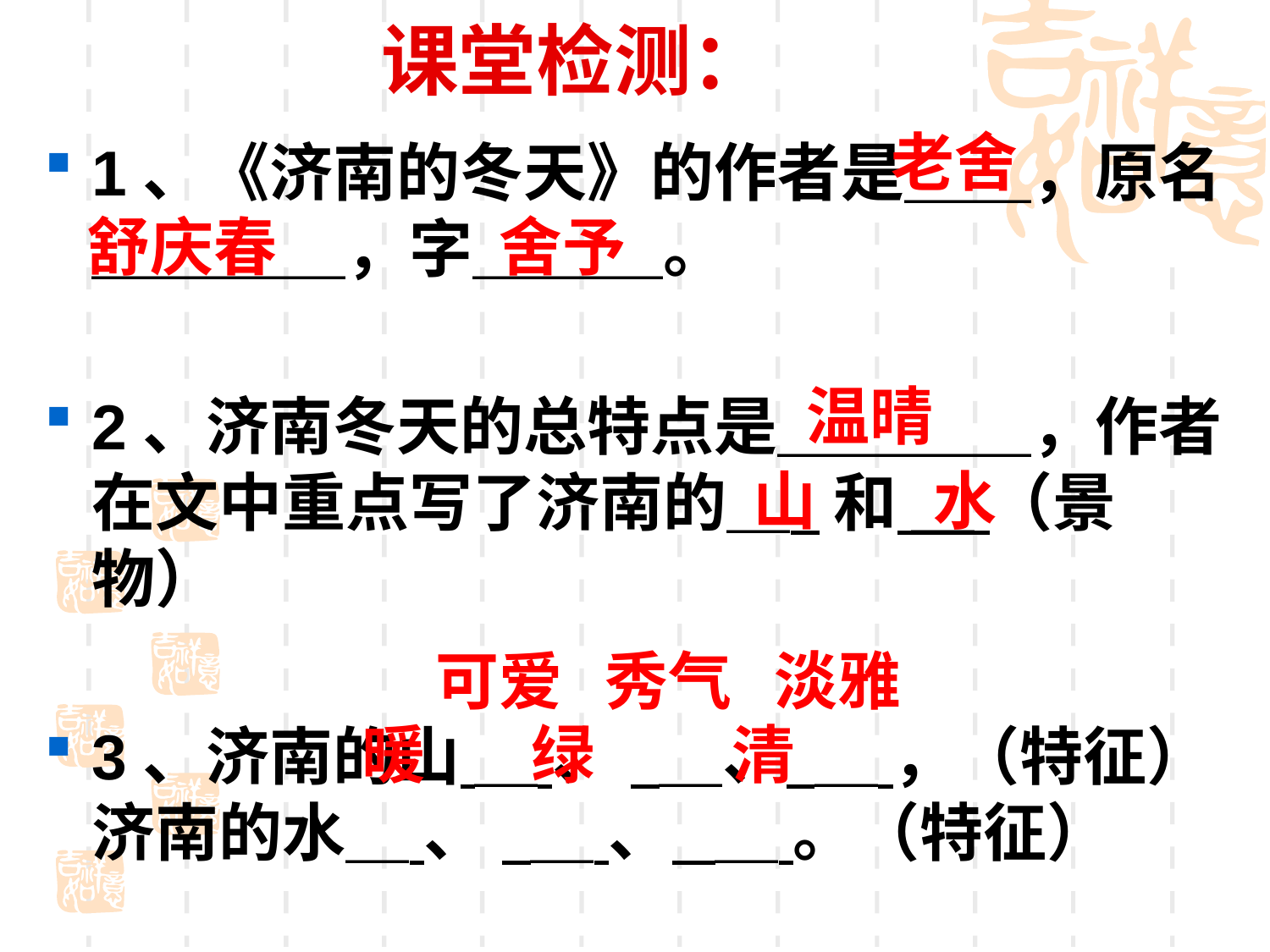

# 课堂检测：
老舍
1、《济南的冬天》的作者是＿＿，原名＿＿＿＿，字＿＿＿。

2、济南冬天的总特点是＿＿＿＿，作者在文中重点写了济南的＿   和 ＿ （景物）

3、济南的山 ＿ 、   ＿、  ＿ ，（特征）济南的水＿ 、   ＿ 、   ＿ 。（特征）
舒庆春
舍予
温晴
山
水

可爱
秀气
淡雅
暖
绿
清